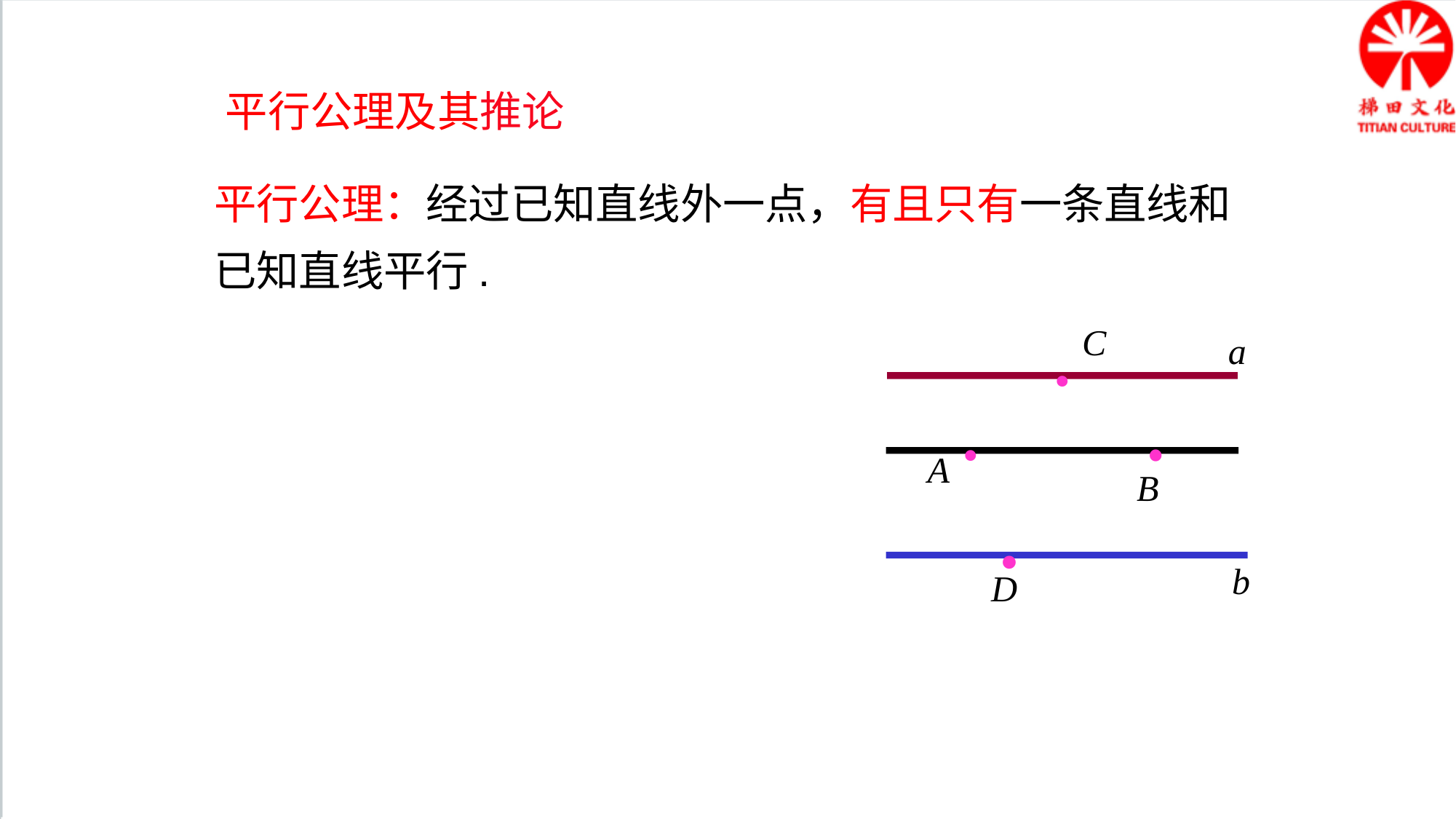

平行公理及其推论
平行公理：经过已知直线外一点，有且只有一条直线和
已知直线平行.
C
·
a

·
·
A

B
·
b

D